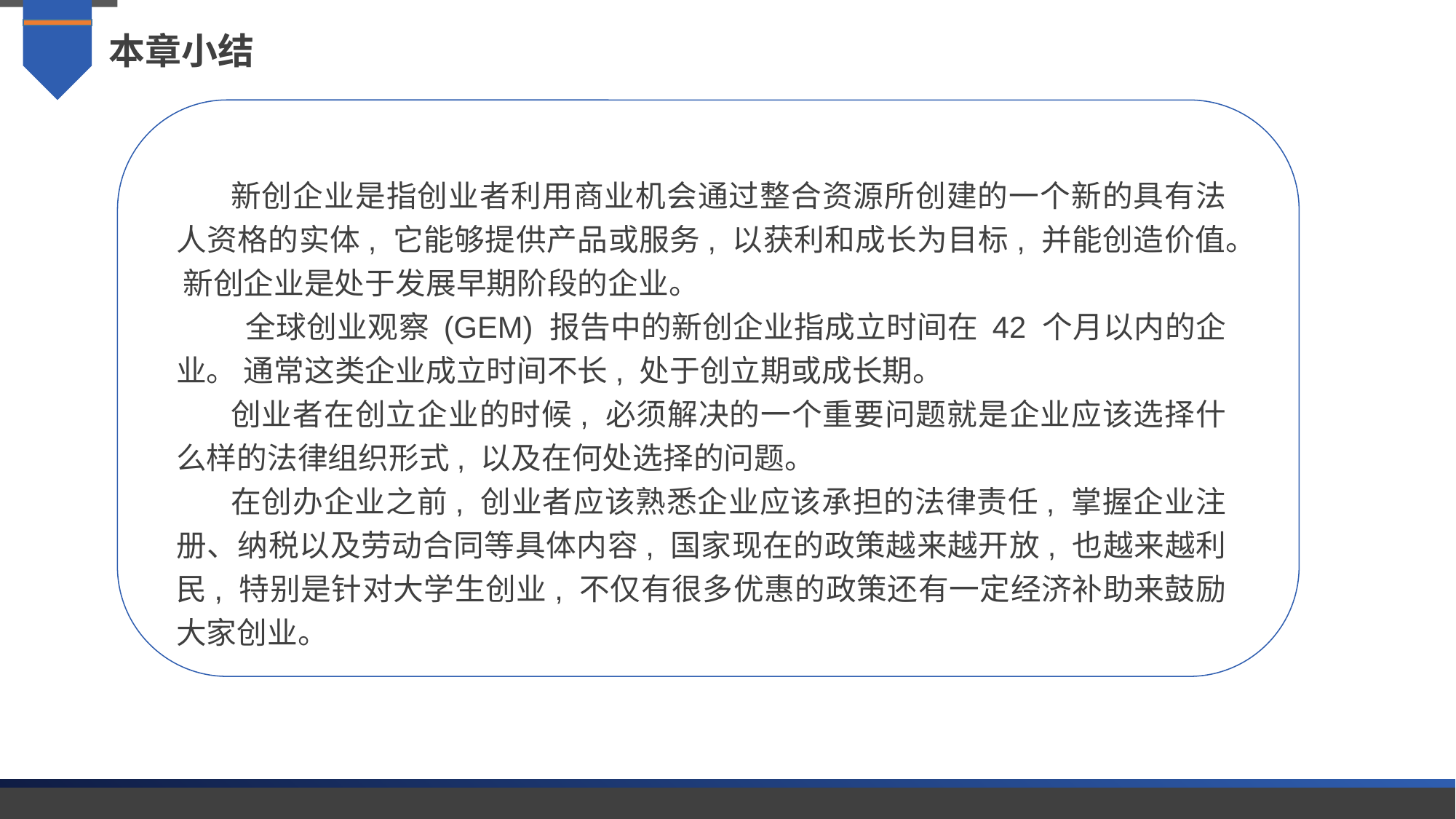

本章小结

新创企业是指创业者利用商业机会通过整合资源所创建的一个新的具有法人资格的实体, 它能够提供产品或服务, 以获利和成长为目标, 并能创造价值。 新创企业是处于发展早期阶段的企业。
 全球创业观察 (GEM) 报告中的新创企业指成立时间在 42 个月以内的企业。 通常这类企业成立时间不长, 处于创立期或成长期。
创业者在创立企业的时候, 必须解决的一个重要问题就是企业应该选择什么样的法律组织形式, 以及在何处选择的问题。
在创办企业之前, 创业者应该熟悉企业应该承担的法律责任, 掌握企业注册、纳税以及劳动合同等具体内容, 国家现在的政策越来越开放, 也越来越利民, 特别是针对大学生创业, 不仅有很多优惠的政策还有一定经济补助来鼓励大家创业。